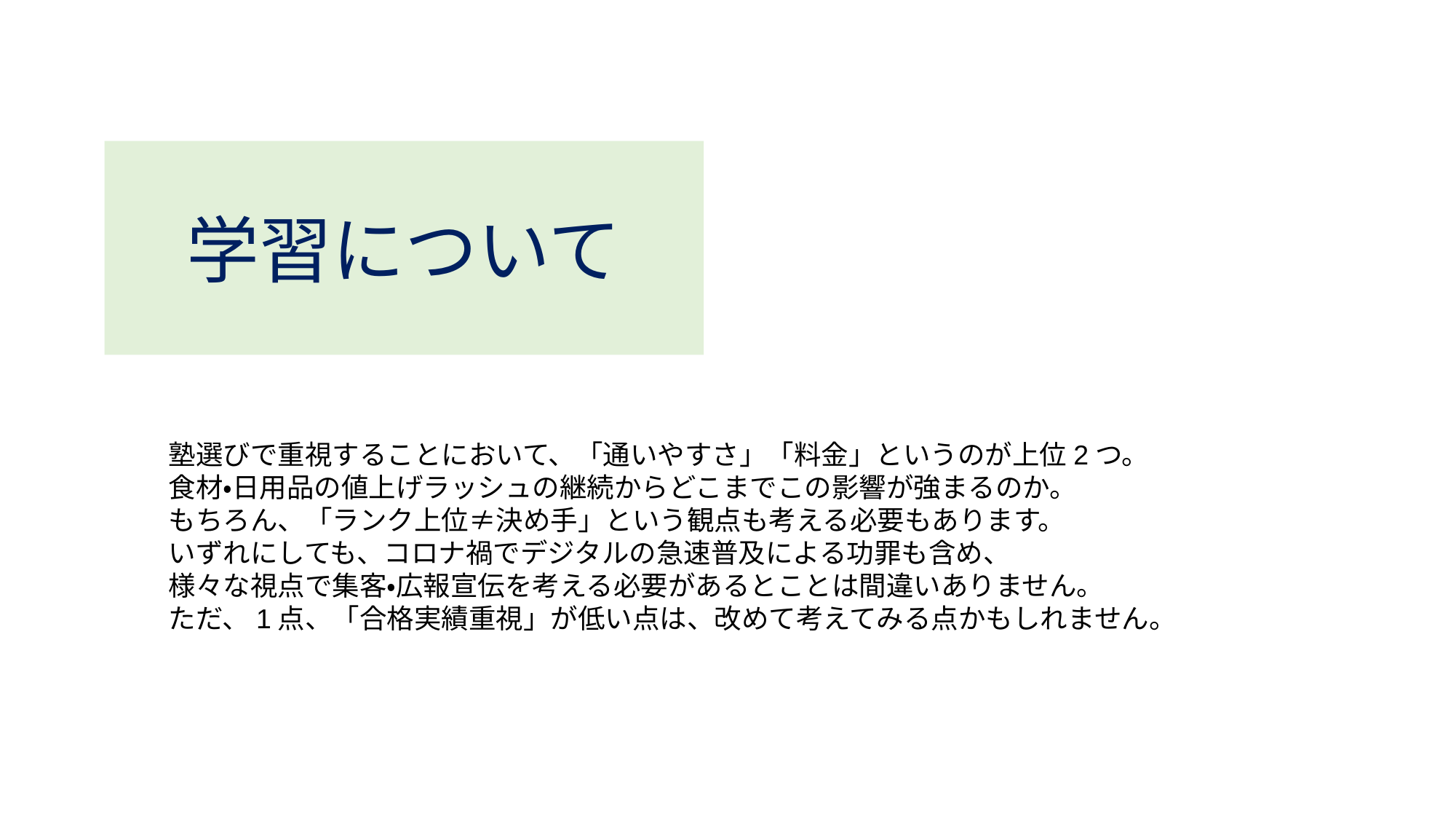

学習について
塾選びで重視することにおいて、「通いやすさ」「料金」というのが上位2つ。
食材・日用品の値上げラッシュの継続からどこまでこの影響が強まるのか。
もちろん、「ランク上位≠決め手」という観点も考える必要もあります。
いずれにしても、コロナ禍でデジタルの急速普及による功罪も含め、
様々な視点で集客・広報宣伝を考える必要があるとことは間違いありません。
ただ、1点、「合格実績重視」が低い点は、改めて考えてみる点かもしれません。